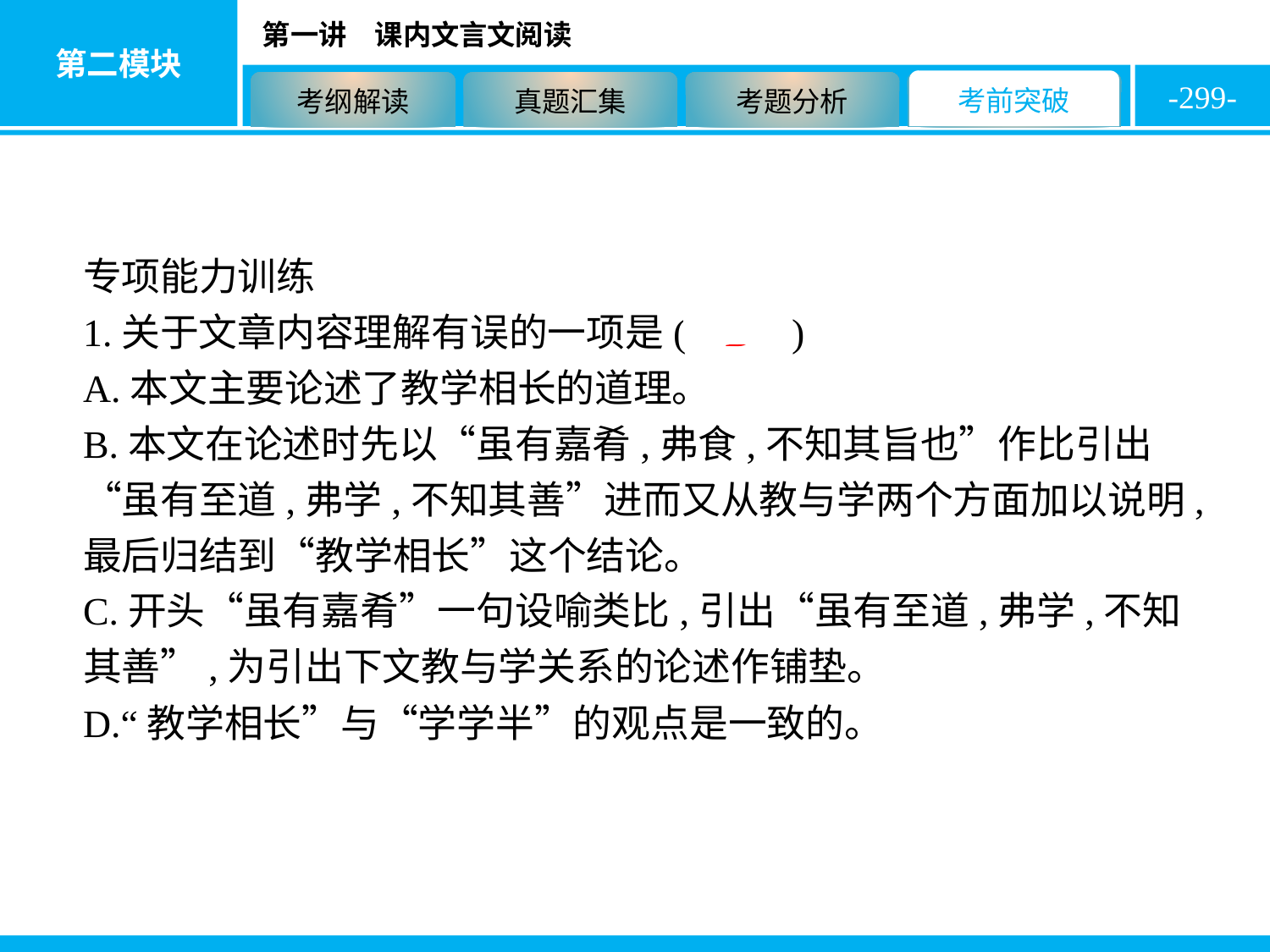

-299-
专项能力训练
1.关于文章内容理解有误的一项是(    D    )
A.本文主要论述了教学相长的道理。
B.本文在论述时先以“虽有嘉肴,弗食,不知其旨也”作比引出“虽有至道,弗学,不知其善”进而又从教与学两个方面加以说明,最后归结到“教学相长”这个结论。
C.开头“虽有嘉肴”一句设喻类比,引出“虽有至道,弗学,不知其善”,为引出下文教与学关系的论述作铺垫。
D.“教学相长”与“学学半”的观点是一致的。